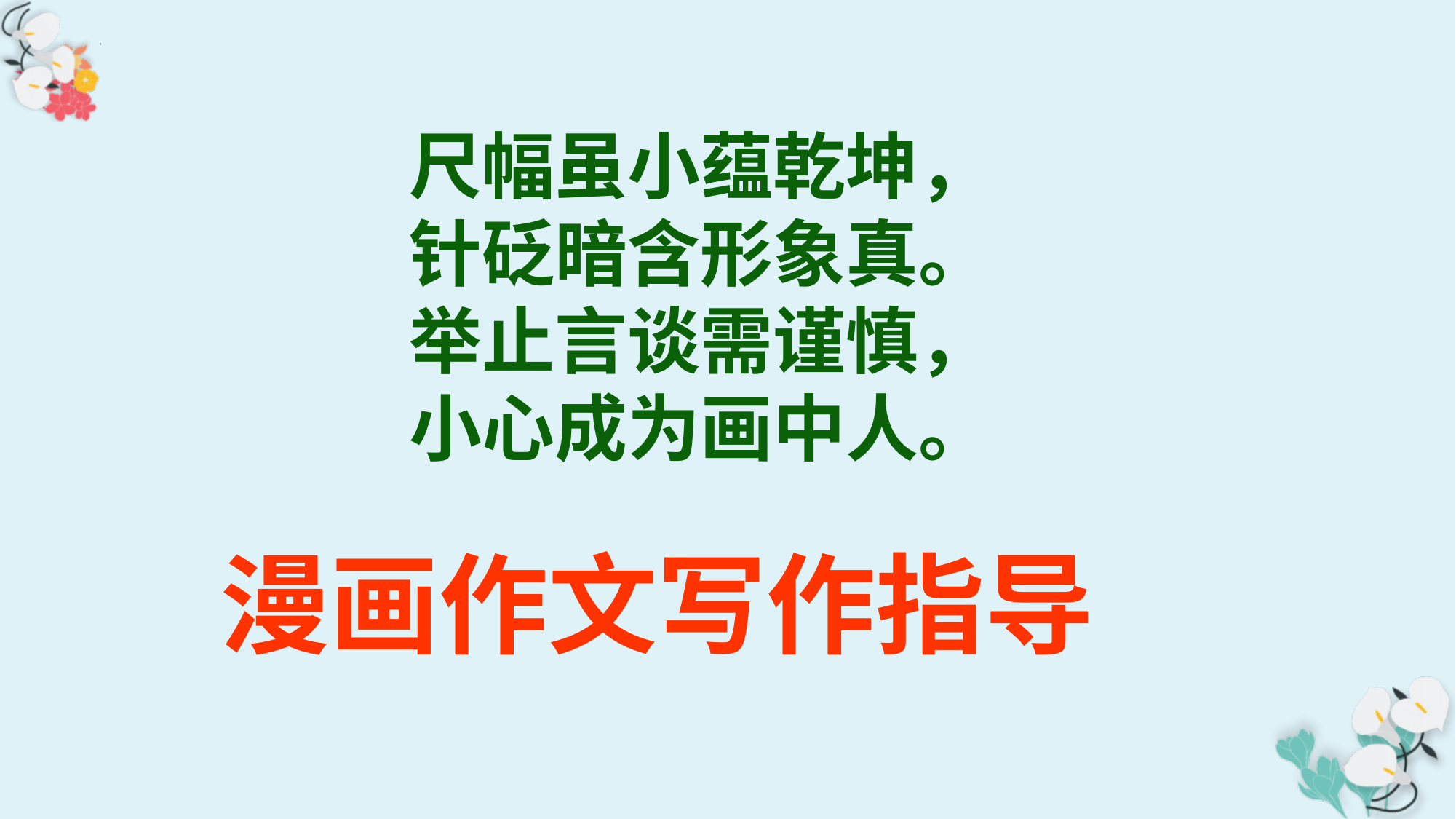

尺幅虽小蕴乾坤，
针砭暗含形象真。
举止言谈需谨慎，
小心成为画中人。
漫画作文写作指导